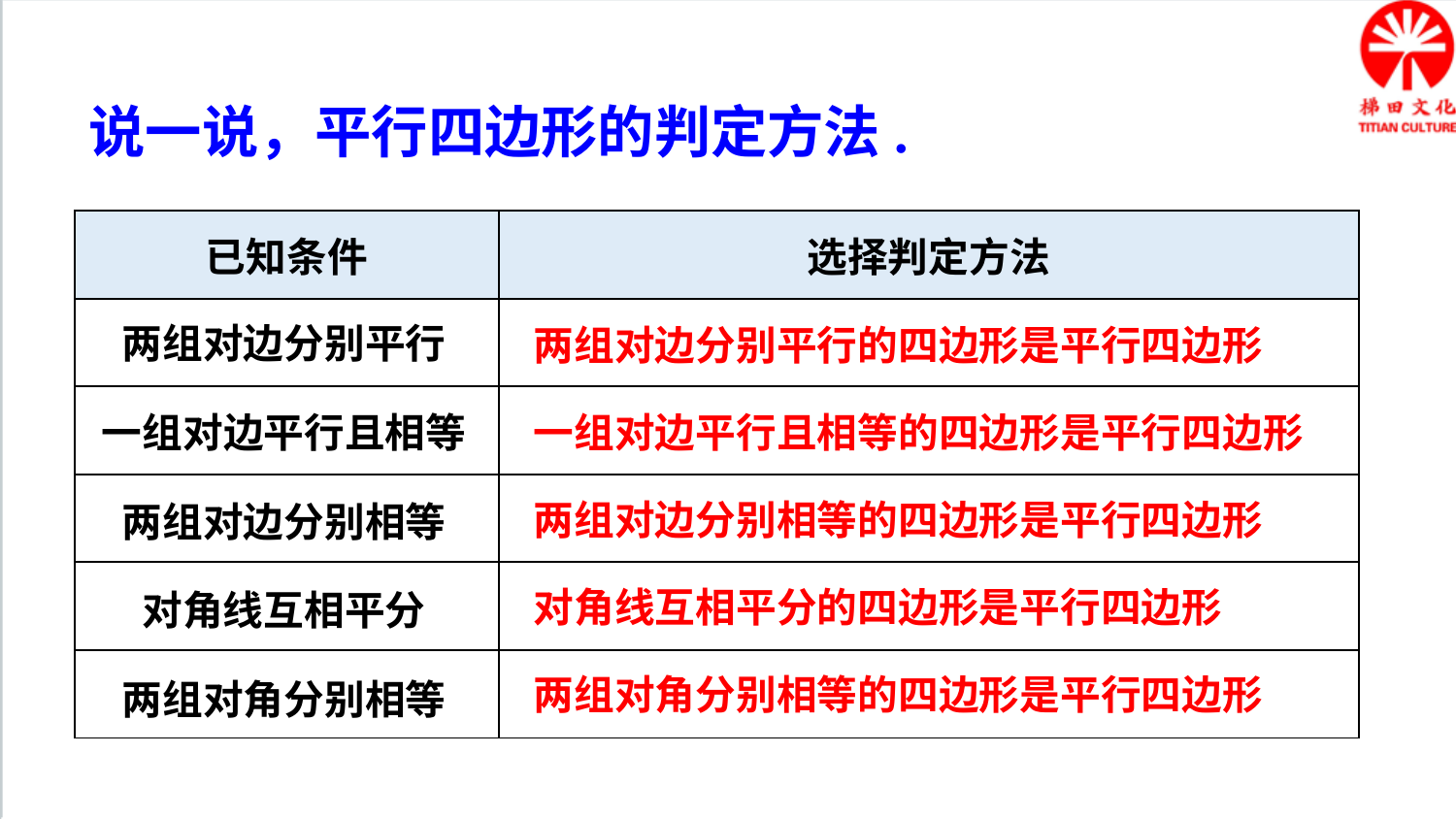

说一说，平行四边形的判定方法.
| 已知条件 | 选择判定方法 |
| --- | --- |
|  |  |
|  |  |
|  |  |
|  |  |
|  |  |
两组对边分别平行
两组对边分别平行的四边形是平行四边形
一组对边平行且相等的四边形是平行四边形
一组对边平行且相等
两组对边分别相等的四边形是平行四边形
两组对边分别相等
对角线互相平分的四边形是平行四边形
对角线互相平分
两组对角分别相等的四边形是平行四边形
两组对角分别相等